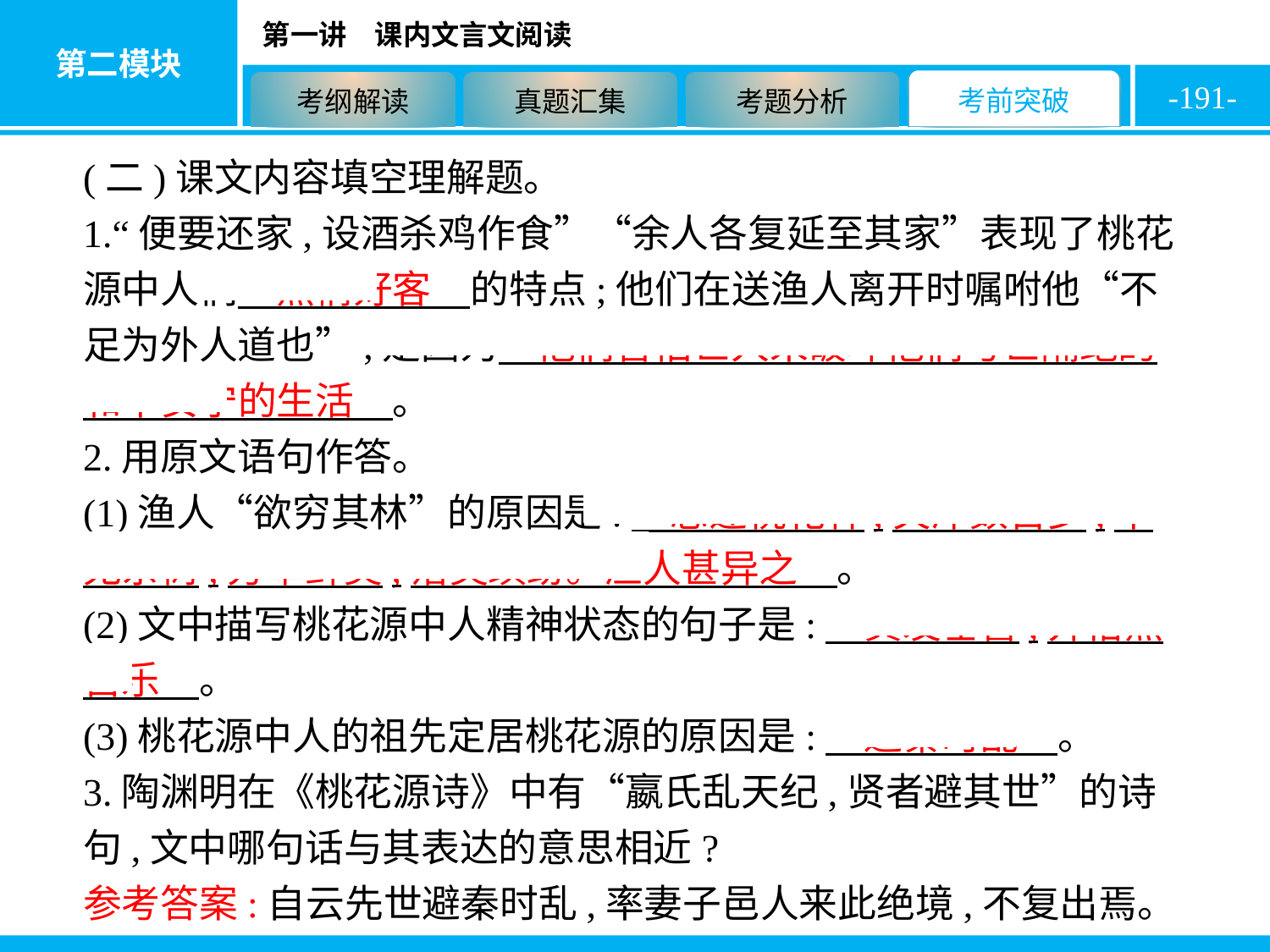

-191-
(二)课文内容填空理解题。
1.“便要还家,设酒杀鸡作食”“余人各复延至其家”表现了桃花源中人们　热情好客　的特点;他们在送渔人离开时嘱咐他“不足为外人道也”,是因为　他们害怕世人来破坏他们与世隔绝的和平安宁的生活　。
2.用原文语句作答。
(1)渔人“欲穷其林”的原因是:　忽逢桃花林,夹岸数百步,中无杂树,芳草鲜美,落英缤纷。渔人甚异之　。
(2)文中描写桃花源中人精神状态的句子是:　黄发垂髫,并怡然自乐　。
(3)桃花源中人的祖先定居桃花源的原因是:　避秦时乱　。
3.陶渊明在《桃花源诗》中有“嬴氏乱天纪,贤者避其世”的诗句,文中哪句话与其表达的意思相近?
参考答案:自云先世避秦时乱,率妻子邑人来此绝境,不复出焉。